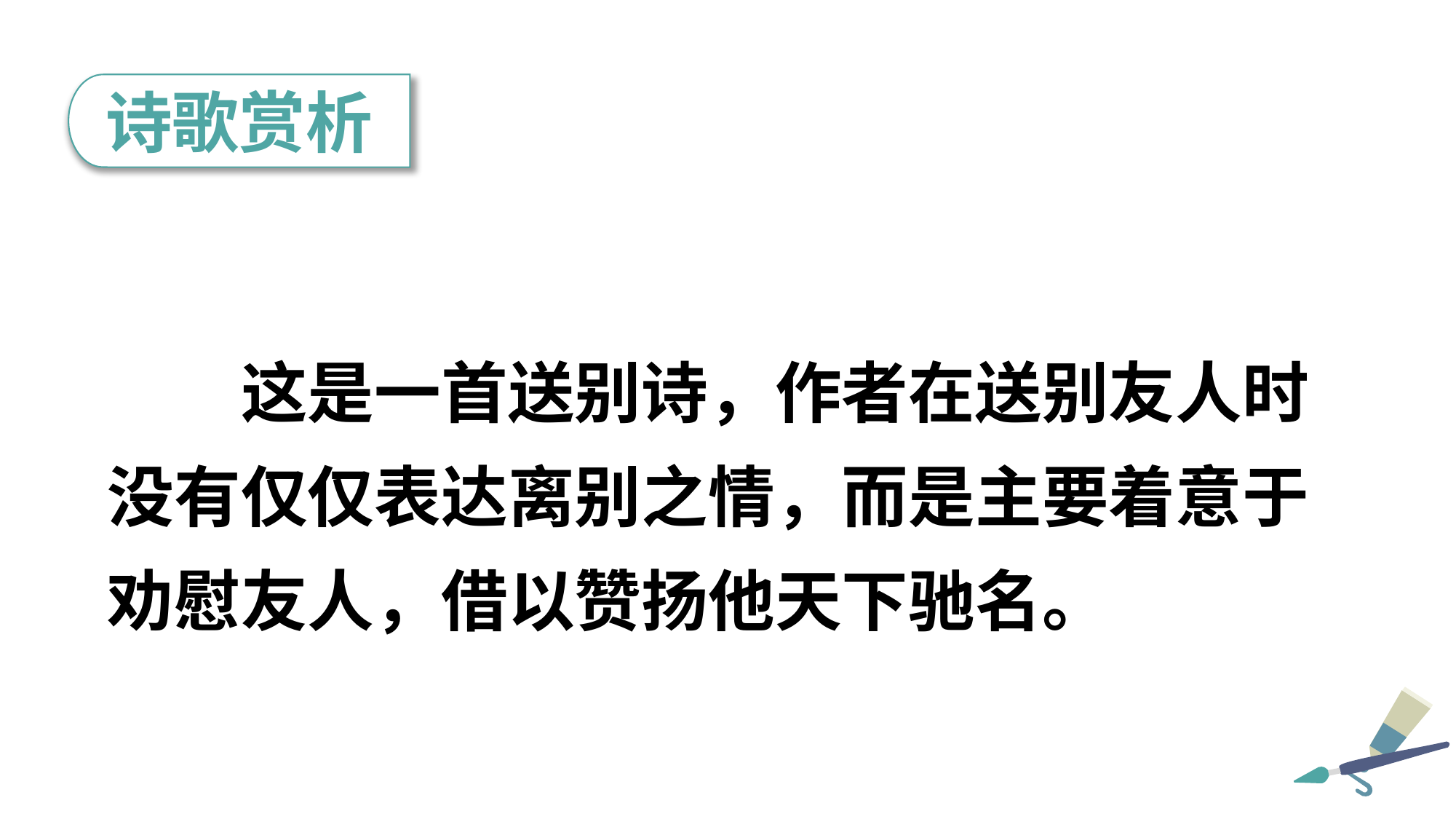

诗歌赏析
这是一首送别诗，作者在送别友人时没有仅仅表达离别之情，而是主要着意于劝慰友人，借以赞扬他天下驰名。